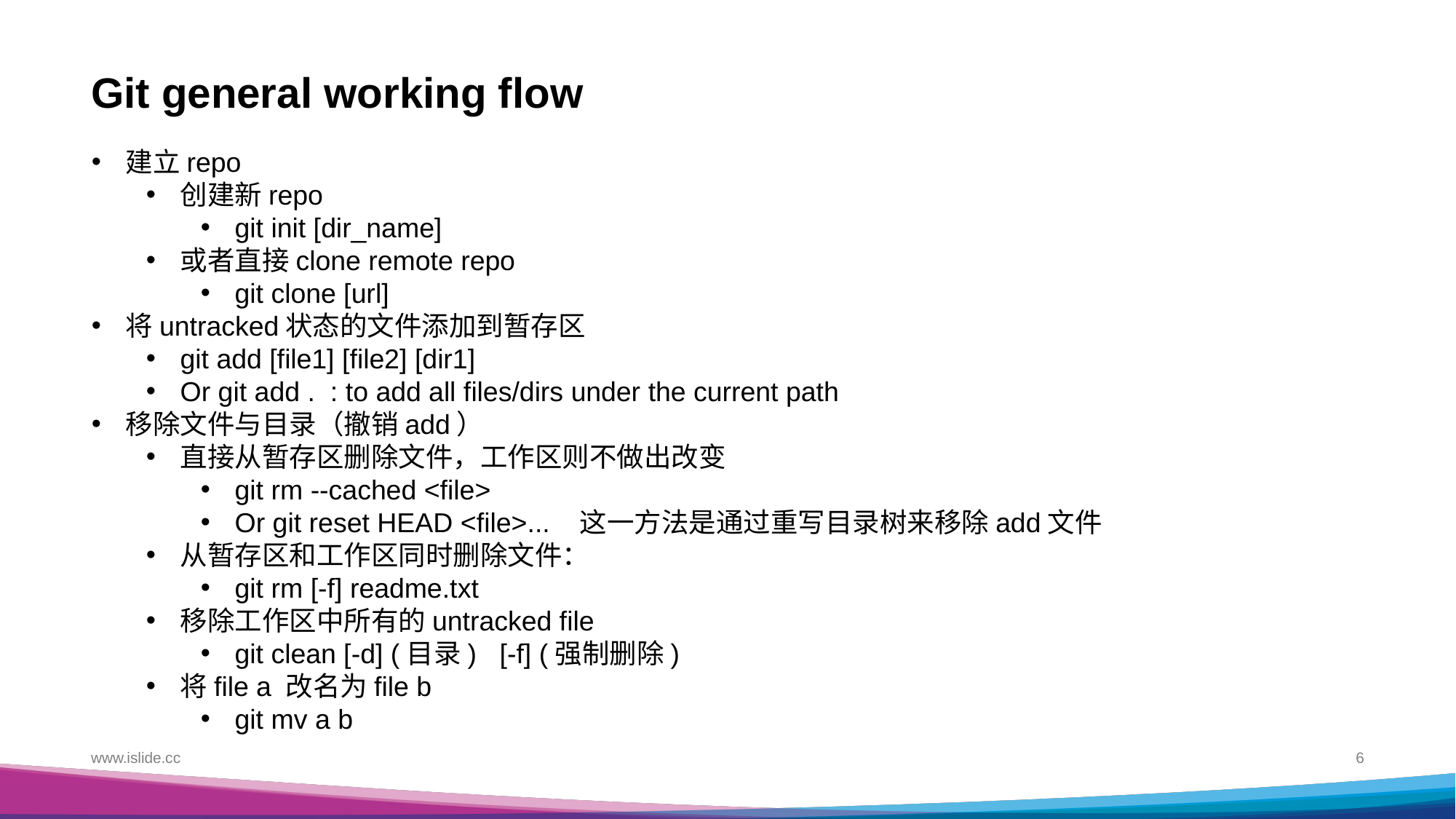

# Git general working flow
建立repo
创建新repo
git init [dir_name]
或者直接clone remote repo
git clone [url]
将untracked状态的文件添加到暂存区
git add [file1] [file2] [dir1]
Or git add .  : to add all files/dirs under the current path
移除文件与目录（撤销add）
直接从暂存区删除文件，工作区则不做出改变
git rm --cached <file>
Or git reset HEAD <file>...   这一方法是通过重写目录树来移除add文件
从暂存区和工作区同时删除文件：
git rm [-f] readme.txt
移除工作区中所有的untracked file
git clean [-d] (目录)   [-f] (强制删除)
将file a 改名为file b
git mv a b
www.islide.cc
6